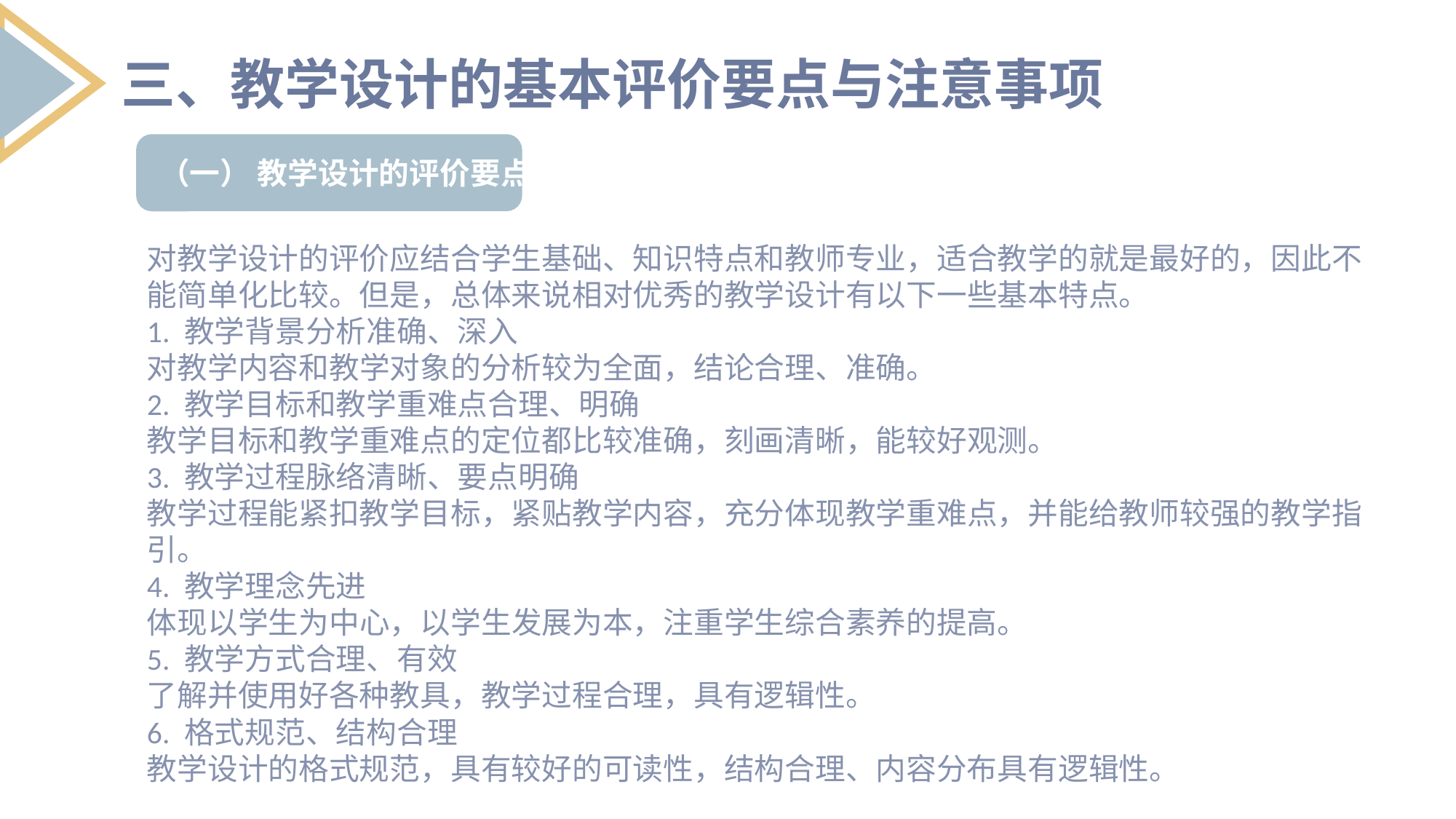

三、教学设计的基本评价要点与注意事项

（一） 教学设计的评价要点
对教学设计的评价应结合学生基础、知识特点和教师专业，适合教学的就是最好的，因此不能简单化比较。但是，总体来说相对优秀的教学设计有以下一些基本特点。
1. 教学背景分析准确、深入
对教学内容和教学对象的分析较为全面，结论合理、准确。
2. 教学目标和教学重难点合理、明确
教学目标和教学重难点的定位都比较准确，刻画清晰，能较好观测。
3. 教学过程脉络清晰、要点明确
教学过程能紧扣教学目标，紧贴教学内容，充分体现教学重难点，并能给教师较强的教学指引。
4. 教学理念先进
体现以学生为中心，以学生发展为本，注重学生综合素养的提高。
5. 教学方式合理、有效
了解并使用好各种教具，教学过程合理，具有逻辑性。
6. 格式规范、结构合理
教学设计的格式规范，具有较好的可读性，结构合理、内容分布具有逻辑性。
列出要点